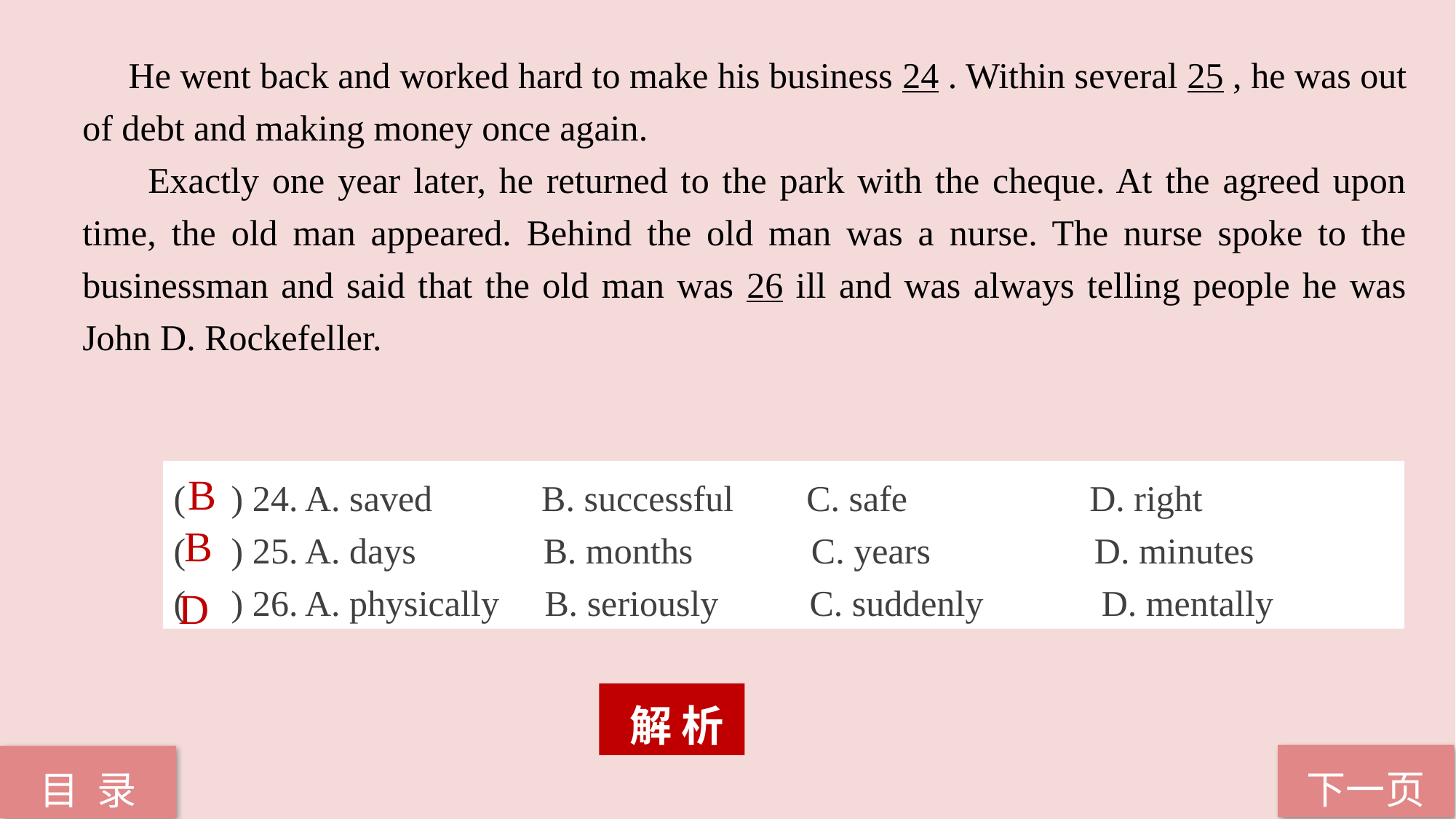

He went back and worked hard to make his business 24 . Within several 25 , he was out
of debt and making money once again.
     Exactly one year later, he returned to the park with the cheque. At the agreed upon time, the old man appeared. Behind the old man was a nurse. The nurse spoke to the businessman and said that the old man was 26 ill and was always telling people he was John D. Rockefeller.
(     ) 24. A. saved            B. successful        C. safe                    D. right
(     ) 25. A. days              B. months             C. years                  D. minutes
(     ) 26. A. physically     B. seriously          C. suddenly             D. mentally
B
B
D
 解 析